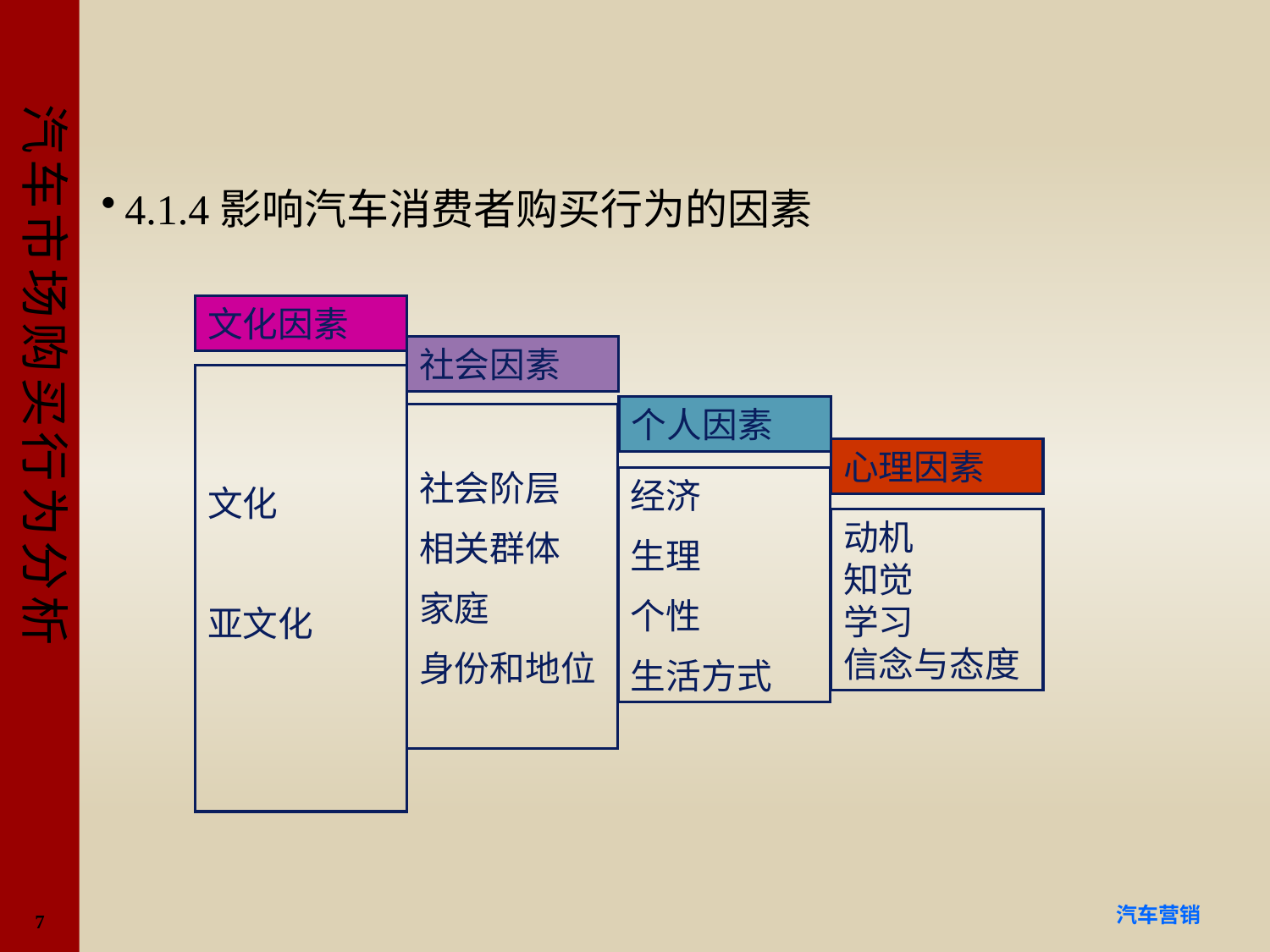

#
4.1.4影响汽车消费者购买行为的因素

文化因素

文化

亚文化

社会因素

社会阶层
相关群体
家庭
身份和地位

个人因素
经济
生理
个性
生活方式
心理因素
动机
知觉
学习
信念与态度
7